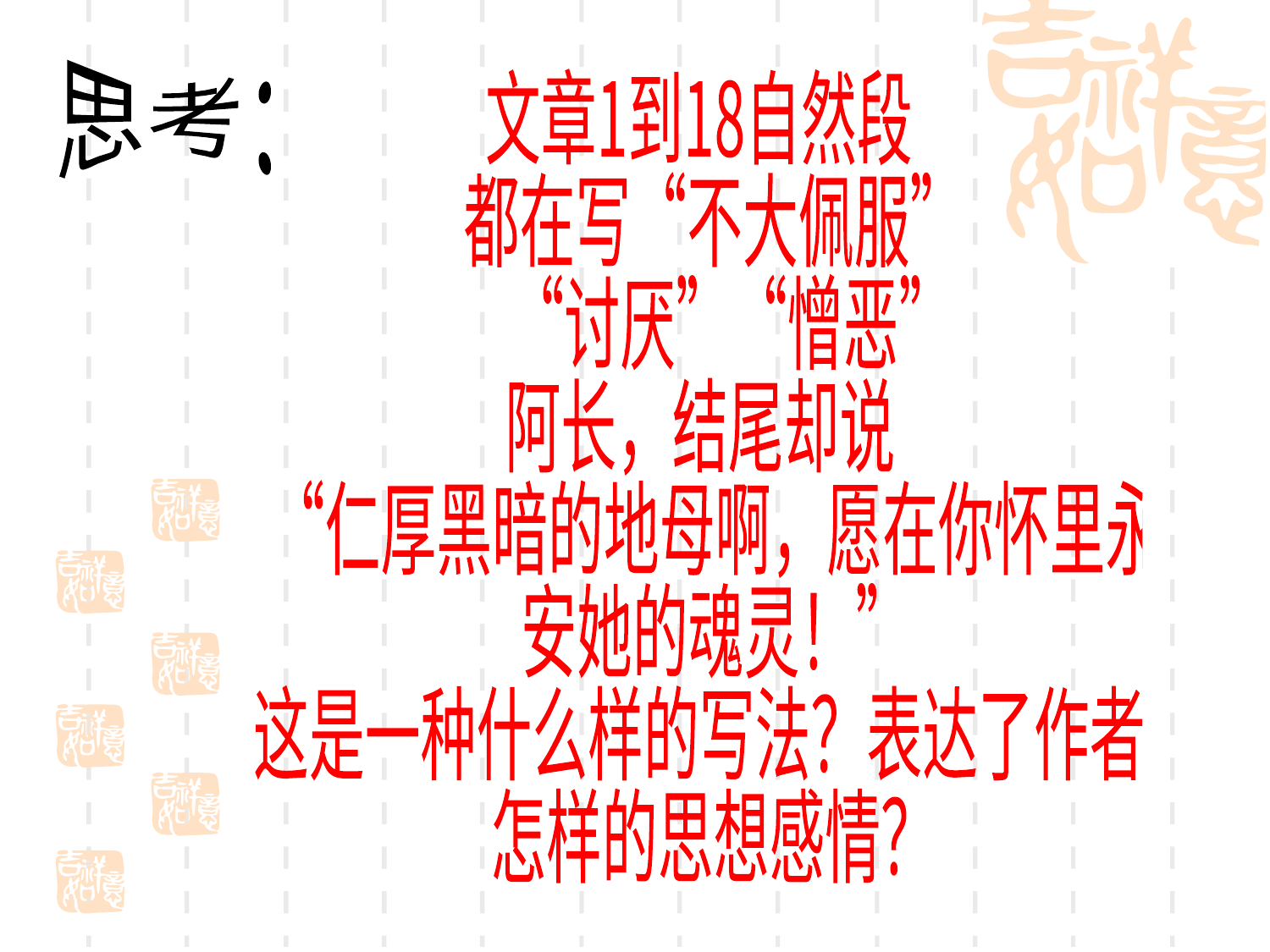

思考：
文章1到18自然段
都在写“不大佩服”
“讨厌”“憎恶”
阿长，结尾却说
“仁厚黑暗的地母啊，愿在你怀里永
安她的魂灵！”
这是一种什么样的写法？表达了作者
怎样的思想感情？